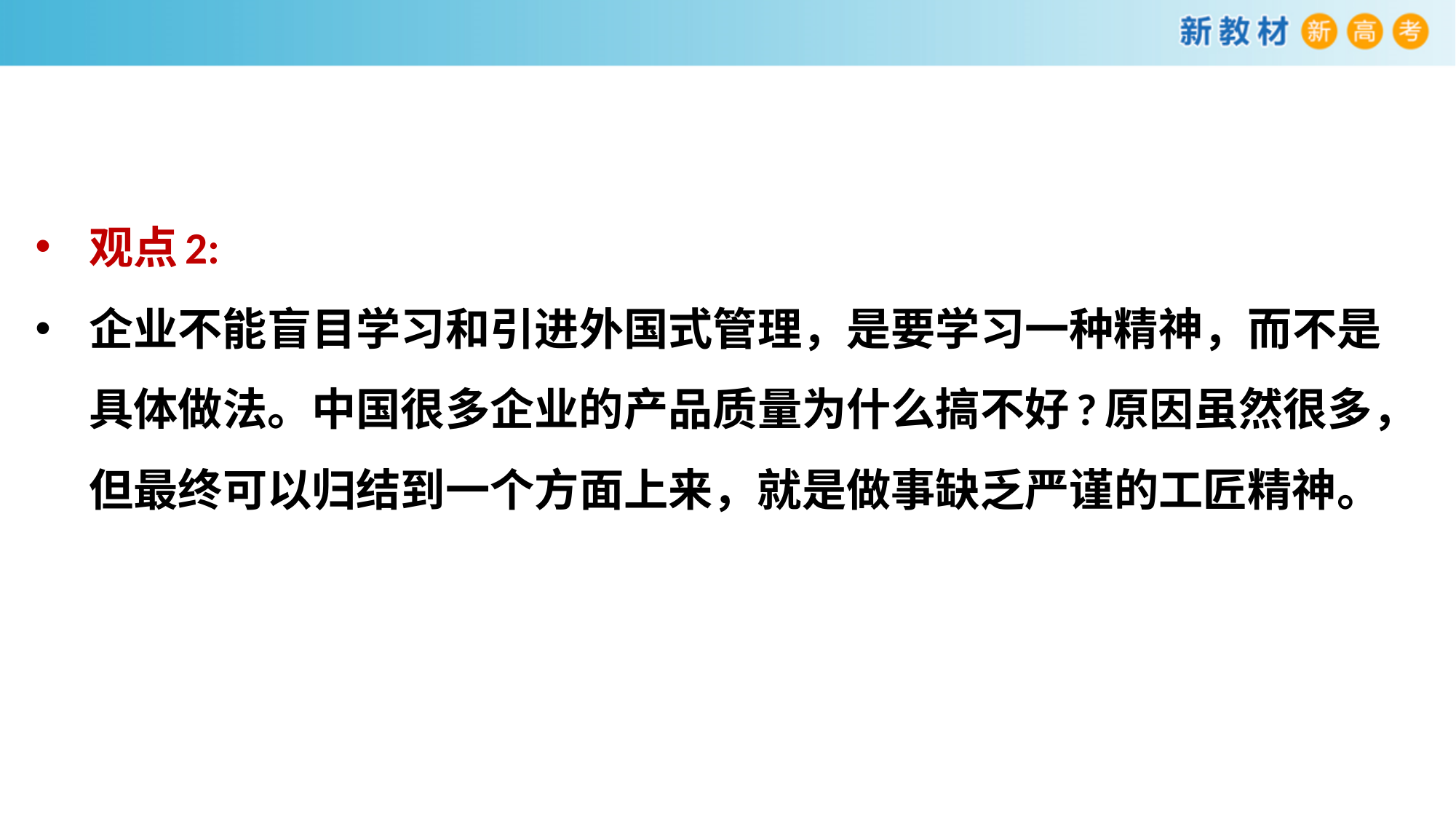

观点2:
企业不能盲目学习和引进外国式管理，是要学习一种精神，而不是具体做法。中国很多企业的产品质量为什么搞不好?原因虽然很多，但最终可以归结到一个方面上来，就是做事缺乏严谨的工匠精神。